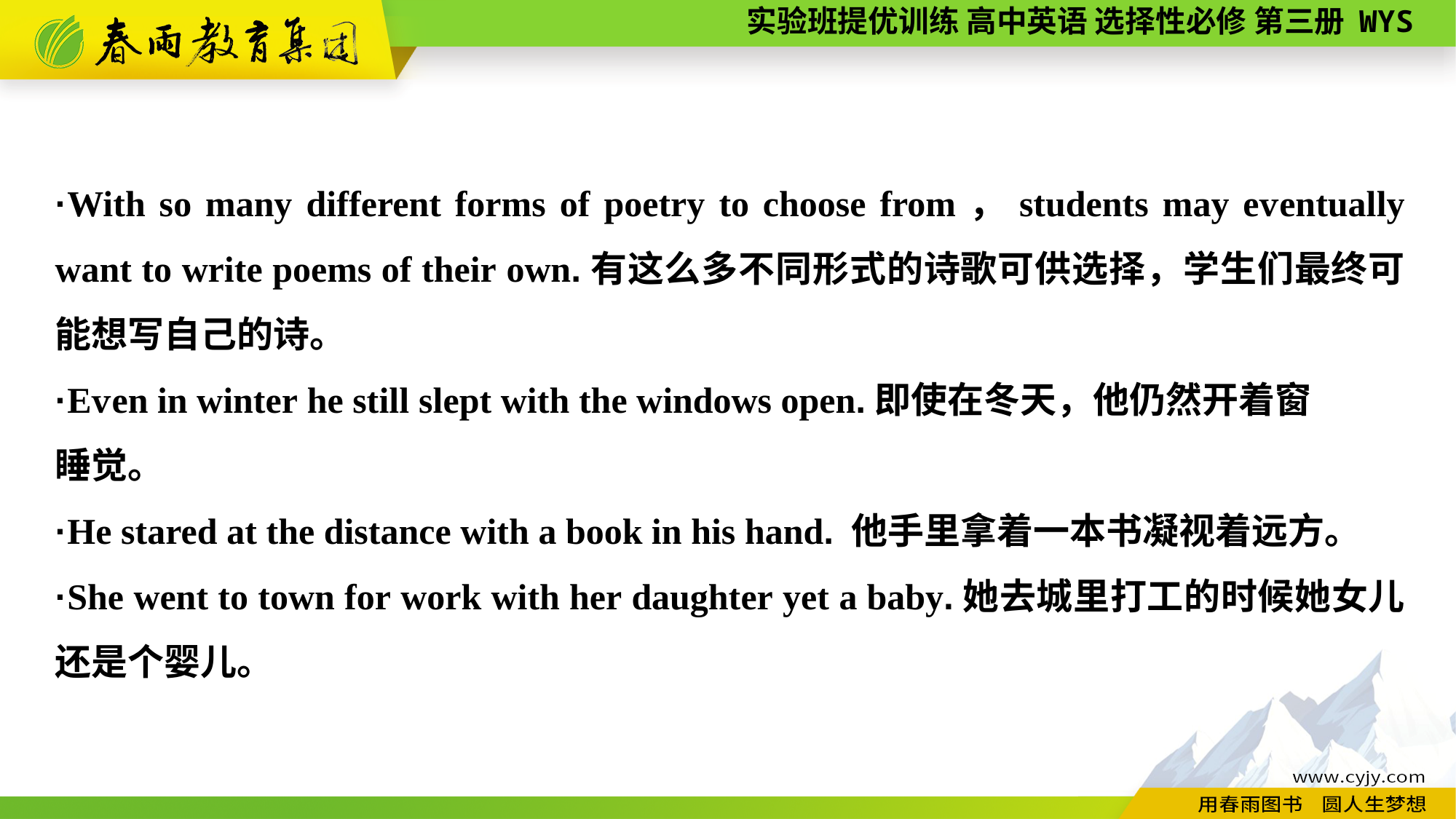

·With so many different forms of poetry to choose from，students may eventually want to write poems of their own.有这么多不同形式的诗歌可供选择，学生们最终可能想写自己的诗。
·Even in winter he still slept with the windows open.即使在冬天，他仍然开着窗
睡觉。
·He stared at the distance with a book in his hand. 他手里拿着一本书凝视着远方。
·She went to town for work with her daughter yet a baby.她去城里打工的时候她女儿还是个婴儿。